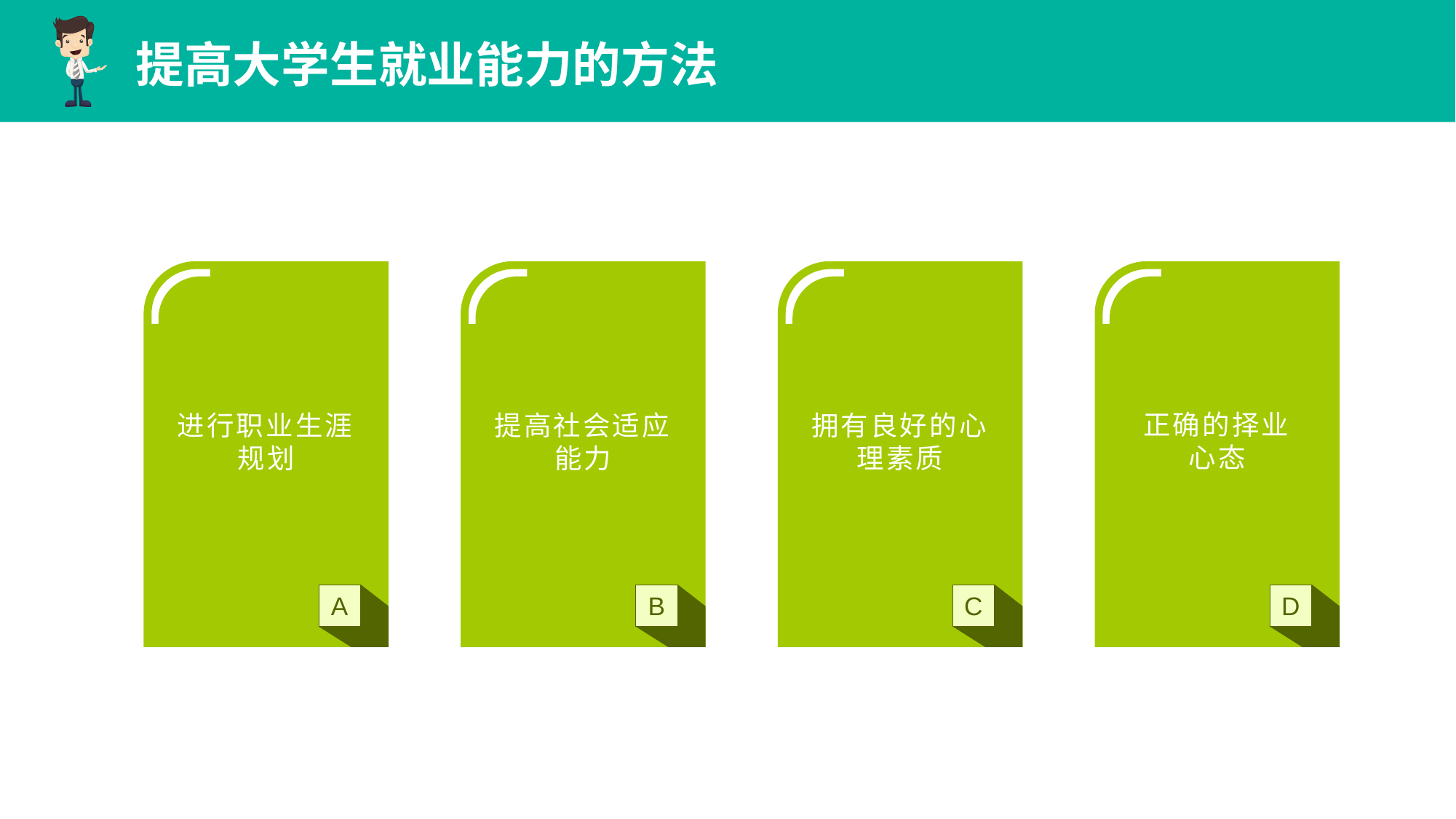

提高大学生就业能力的方法

正确的择业心态
进行职业生涯规划
提高社会适应能力
拥有良好的心理素质

A

B

C

D